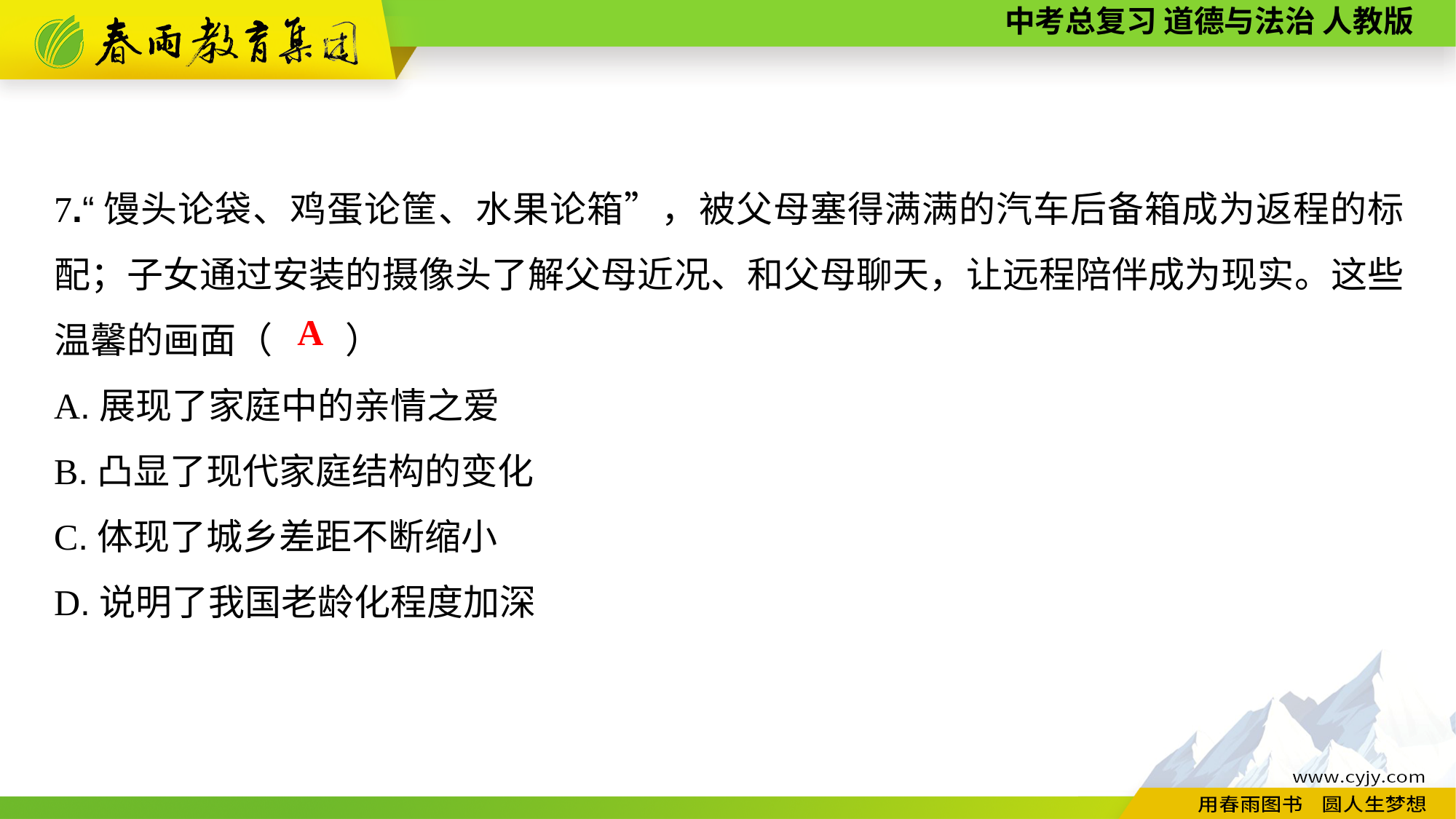

7.“馒头论袋、鸡蛋论筐、水果论箱”，被父母塞得满满的汽车后备箱成为返程的标配；子女通过安装的摄像头了解父母近况、和父母聊天，让远程陪伴成为现实。这些温馨的画面（　　）
A.展现了家庭中的亲情之爱
B.凸显了现代家庭结构的变化
C.体现了城乡差距不断缩小
D.说明了我国老龄化程度加深
A